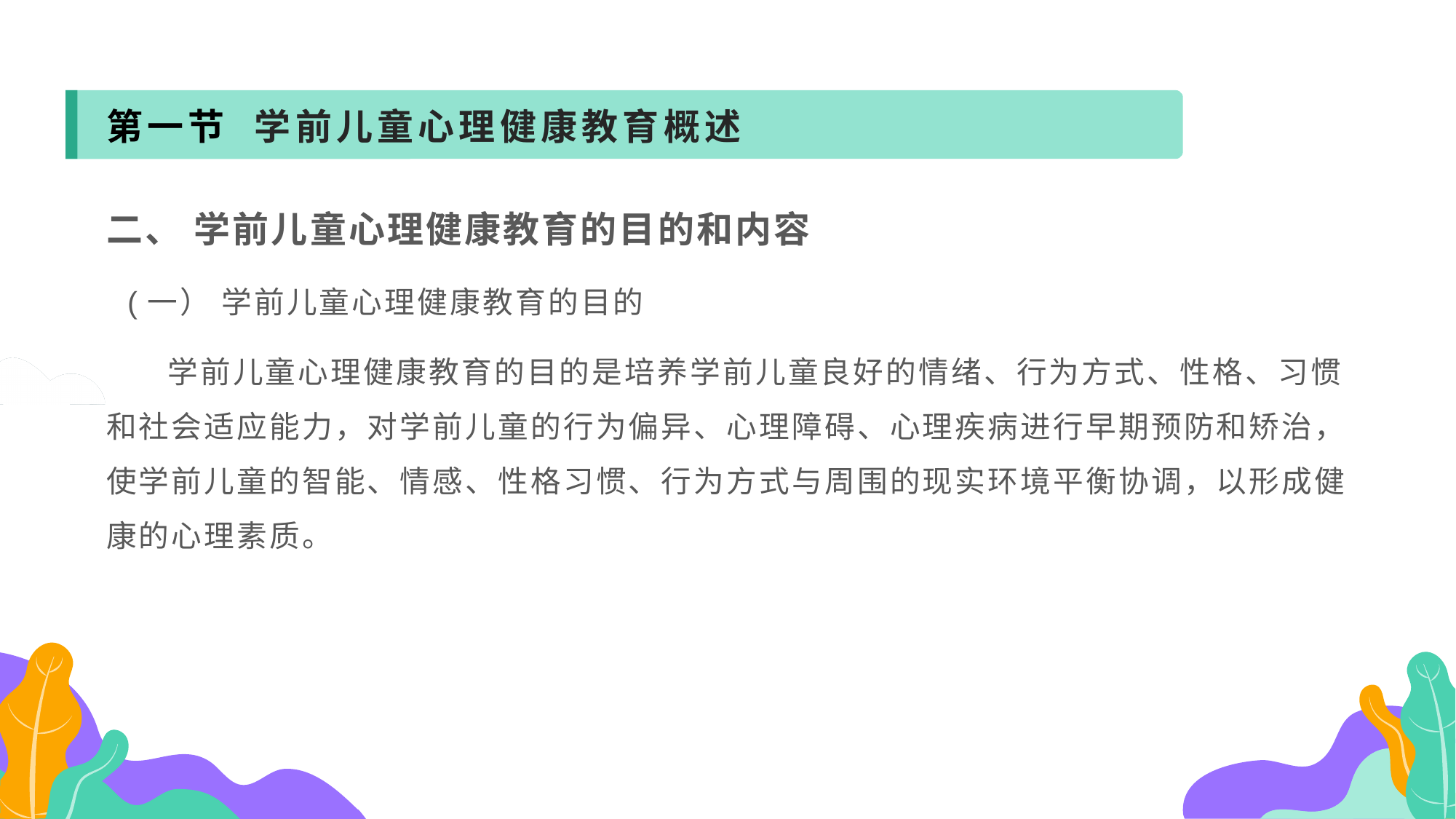

第一节  学前儿童心理健康教育概述
二、 学前儿童心理健康教育的目的和内容
  (一） 学前儿童心理健康教育的目的
      学前儿童心理健康教育的目的是培养学前儿童良好的情绪、行为方式、性格、习惯和社会适应能力，对学前儿童的行为偏异、心理障碍、心理疾病进行早期预防和矫治，使学前儿童的智能、情感、性格习惯、行为方式与周围的现实环境平衡协调，以形成健康的心理素质。